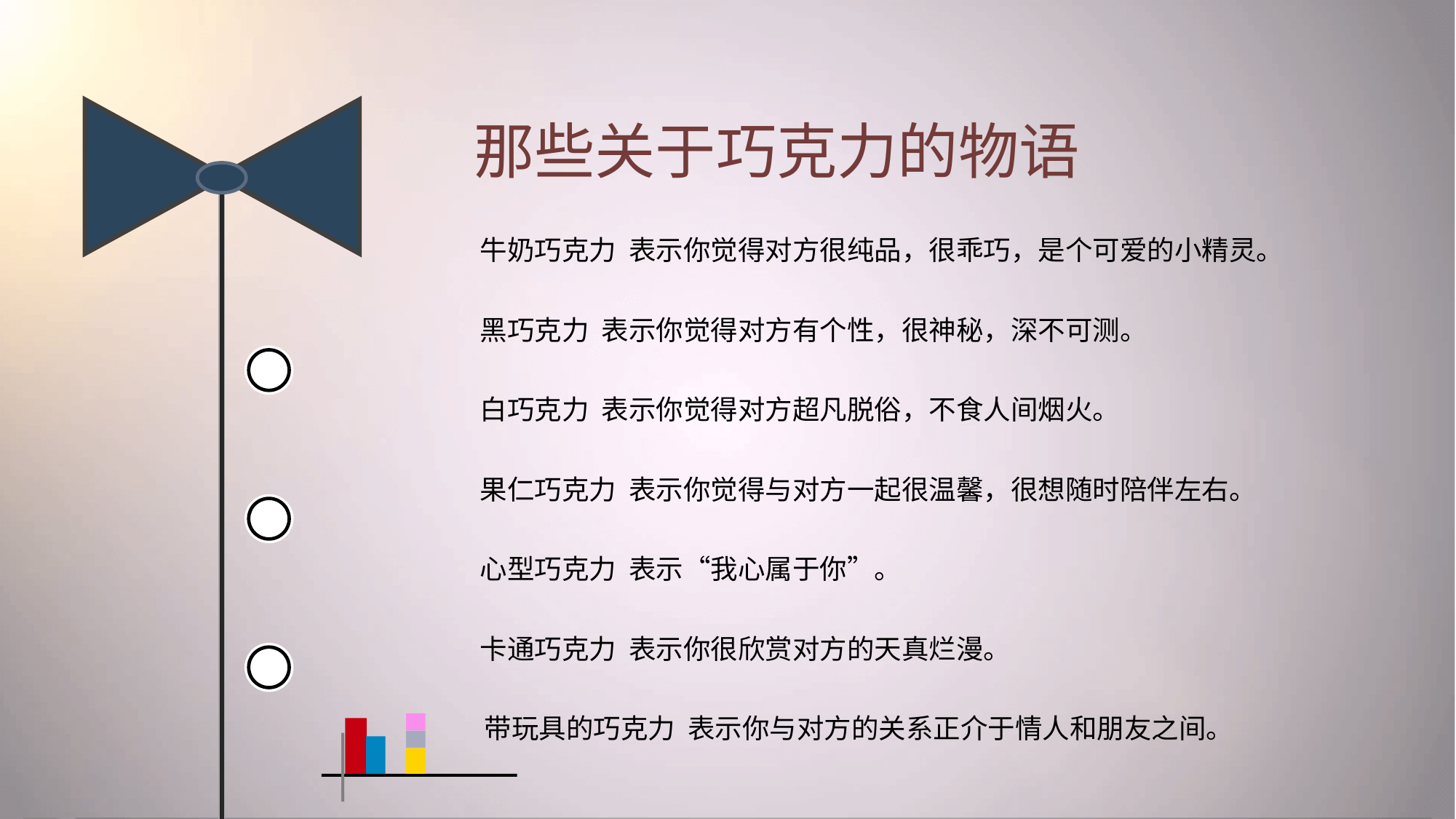

那些关于巧克力的物语

牛奶巧克力  表示你觉得对方很纯品，很乖巧，是个可爱的小精灵。
黑巧克力  表示你觉得对方有个性，很神秘，深不可测。

白巧克力  表示你觉得对方超凡脱俗，不食人间烟火。
果仁巧克力  表示你觉得与对方一起很温馨，很想随时陪伴左右。

心型巧克力  表示“我心属于你”。
卡通巧克力  表示你很欣赏对方的天真烂漫。

带玩具的巧克力  表示你与对方的关系正介于情人和朋友之间。